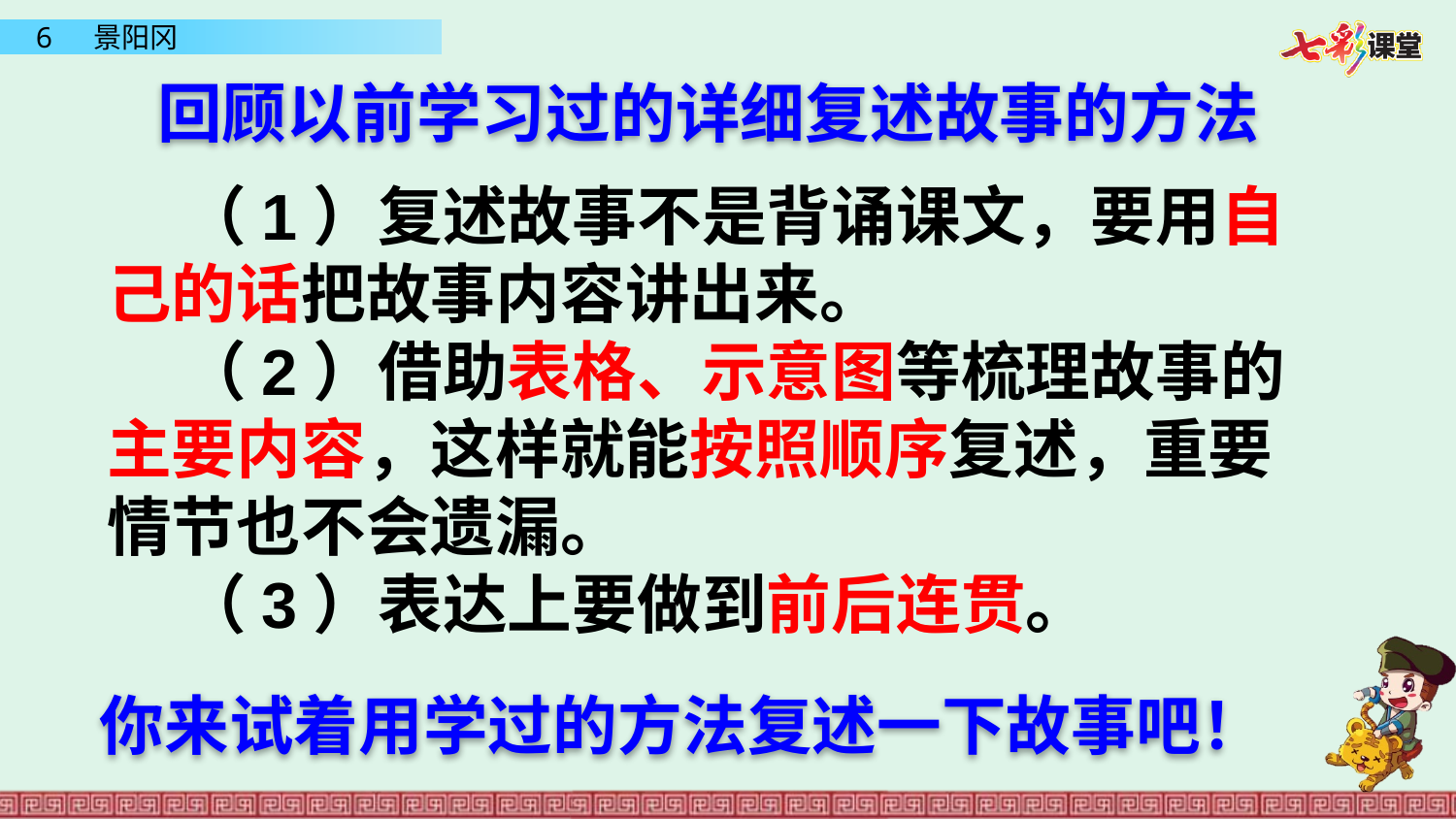

回顾以前学习过的详细复述故事的方法
    （1）复述故事不是背诵课文，要用自己的话把故事内容讲出来。
    （2）借助表格、示意图等梳理故事的主要内容，这样就能按照顺序复述，重要情节也不会遗漏。
    （3）表达上要做到前后连贯。
你来试着用学过的方法复述一下故事吧！